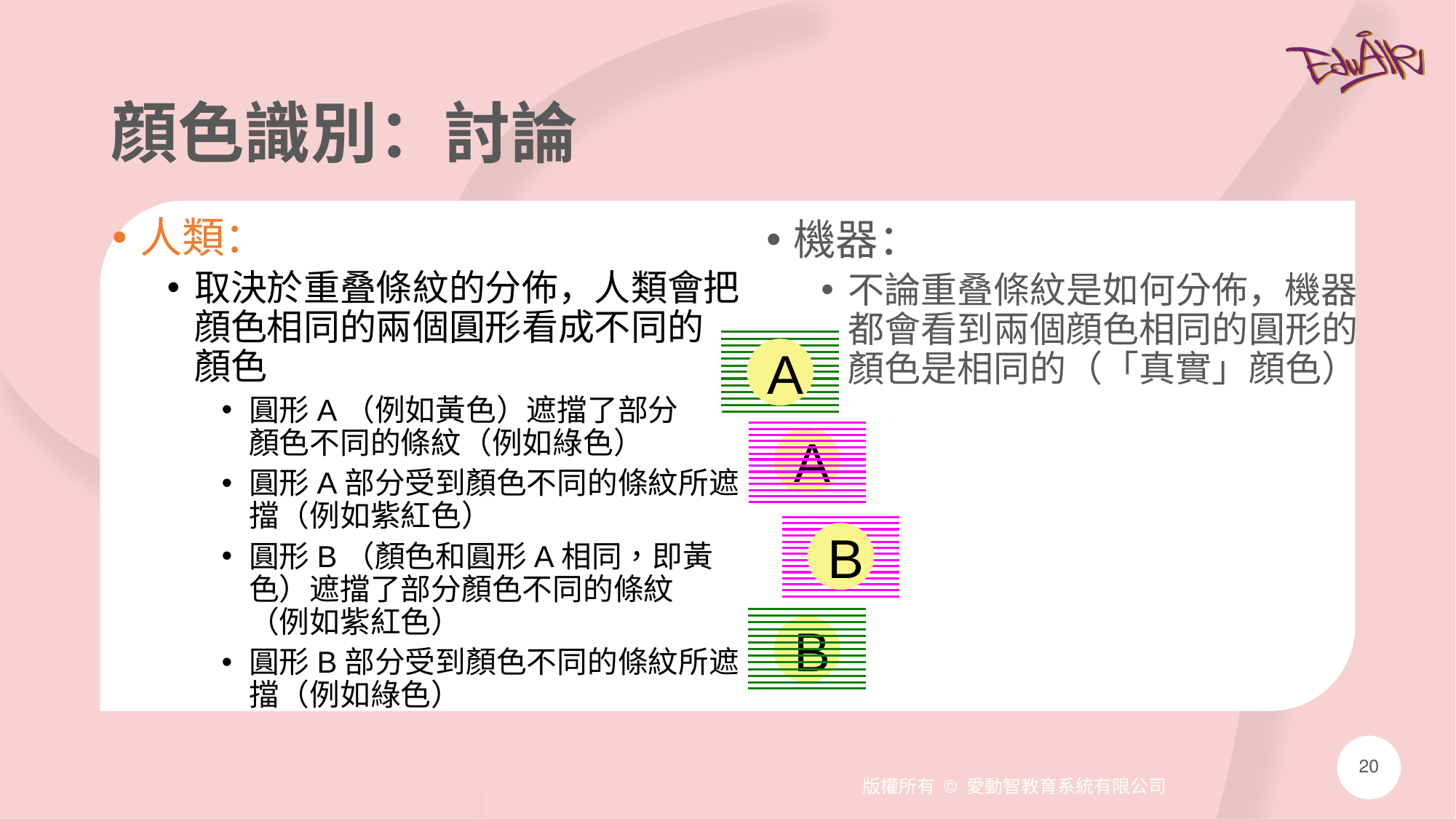

# 顔色識別：討論
人類：
取決於重叠條紋的分佈，人類會把
顔色相同的兩個圓形看成不同的
顏色
圓形A（例如黃色）遮擋了部分
顏色不同的條紋（例如綠色）
圓形A部分受到顏色不同的條紋所遮擋（例如紫紅色）
圓形B（顏色和圓形A相同，即黃色）遮擋了部分顏色不同的條紋
（例如紫紅色）
圓形B部分受到顏色不同的條紋所遮擋（例如綠色）
機器：
不論重叠條紋是如何分佈，機器
都會看到兩個顔色相同的圓形的
顏色是相同的（「真實」顔色）
A
A
B
B
20